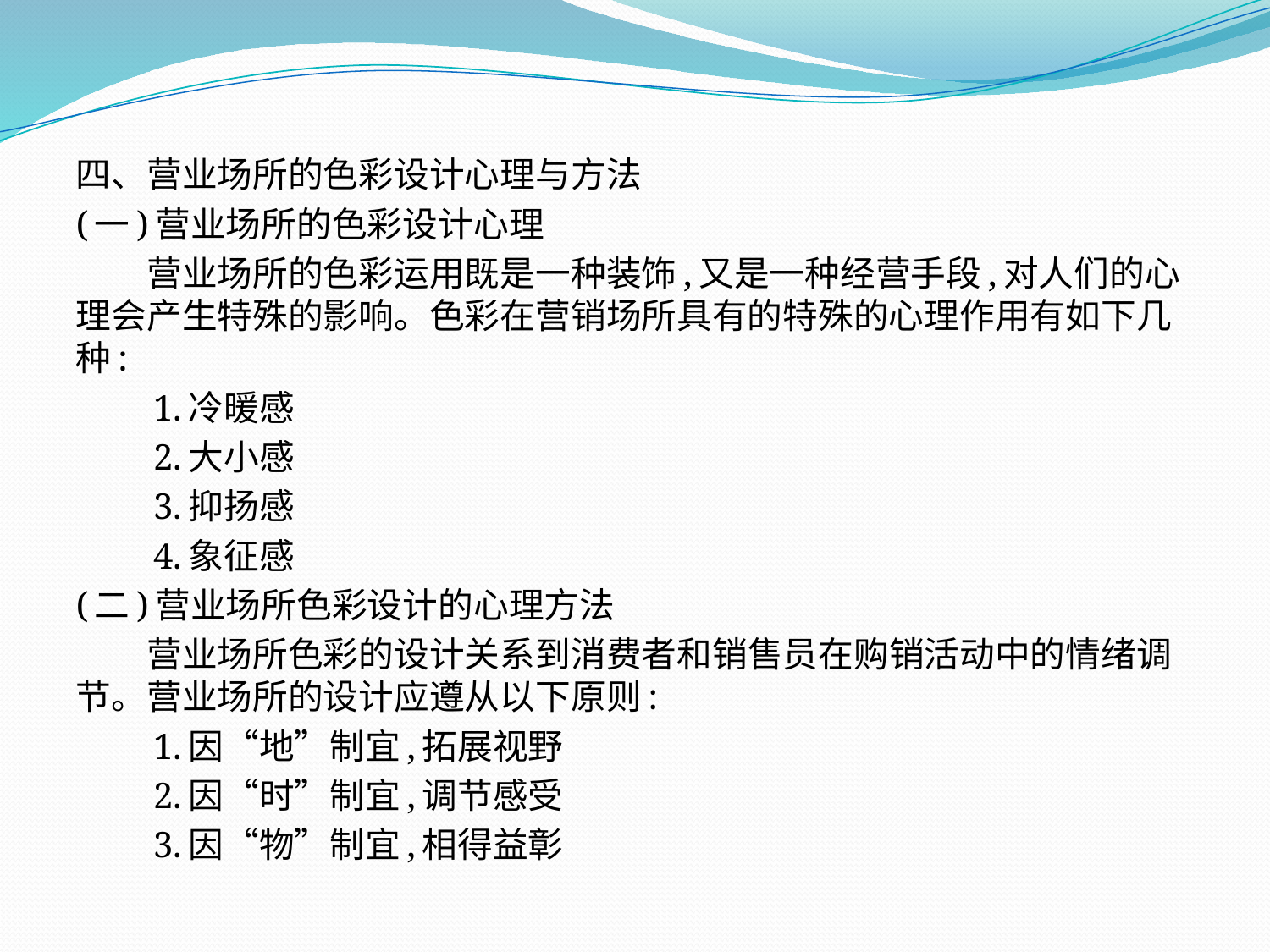

四、营业场所的色彩设计心理与方法
(一)营业场所的色彩设计心理
　　营业场所的色彩运用既是一种装饰,又是一种经营手段,对人们的心理会产生特殊的影响。色彩在营销场所具有的特殊的心理作用有如下几种:
　　1.冷暖感
　　2.大小感
　　3.抑扬感
　　4.象征感
(二)营业场所色彩设计的心理方法
　　营业场所色彩的设计关系到消费者和销售员在购销活动中的情绪调节。营业场所的设计应遵从以下原则:
　　1.因“地”制宜,拓展视野
　　2.因“时”制宜,调节感受
　　3.因“物”制宜,相得益彰